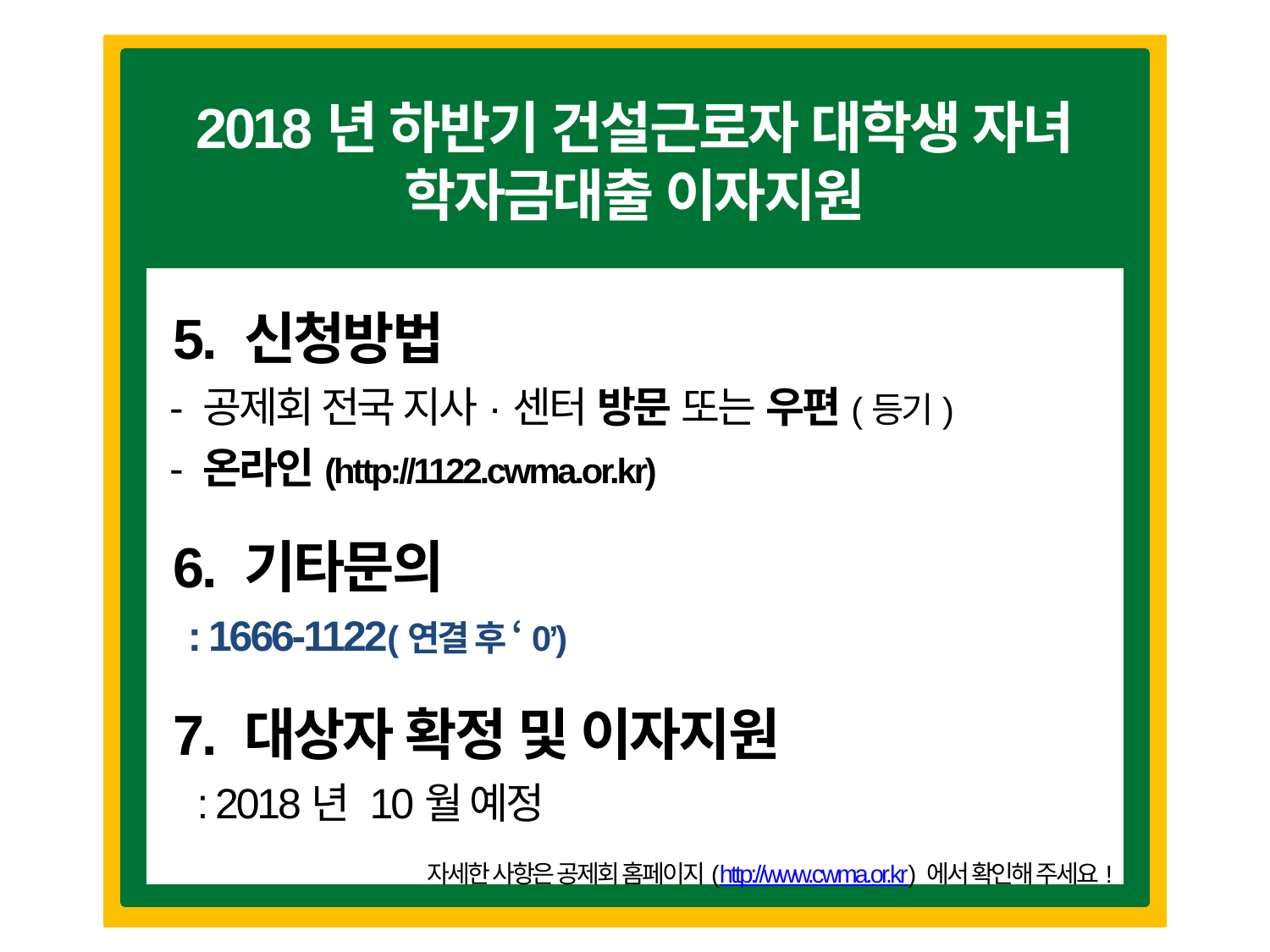

2018년 하반기 건설근로자 대학생 자녀
학자금대출 이자지원

 5. 신청방법
 - 공제회 전국 지사·센터 방문 또는 우편(등기)
 - 온라인(http://1122.cwma.or.kr)

 6. 기타문의
   : 1666-1122(연결 후 ‘0’)

 7. 대상자 확정 및 이자지원
    : 2018년 10월 예정

자세한 사항은 공제회 홈페이지(http://www.cwma.or.kr) 에서 확인해 주세요!